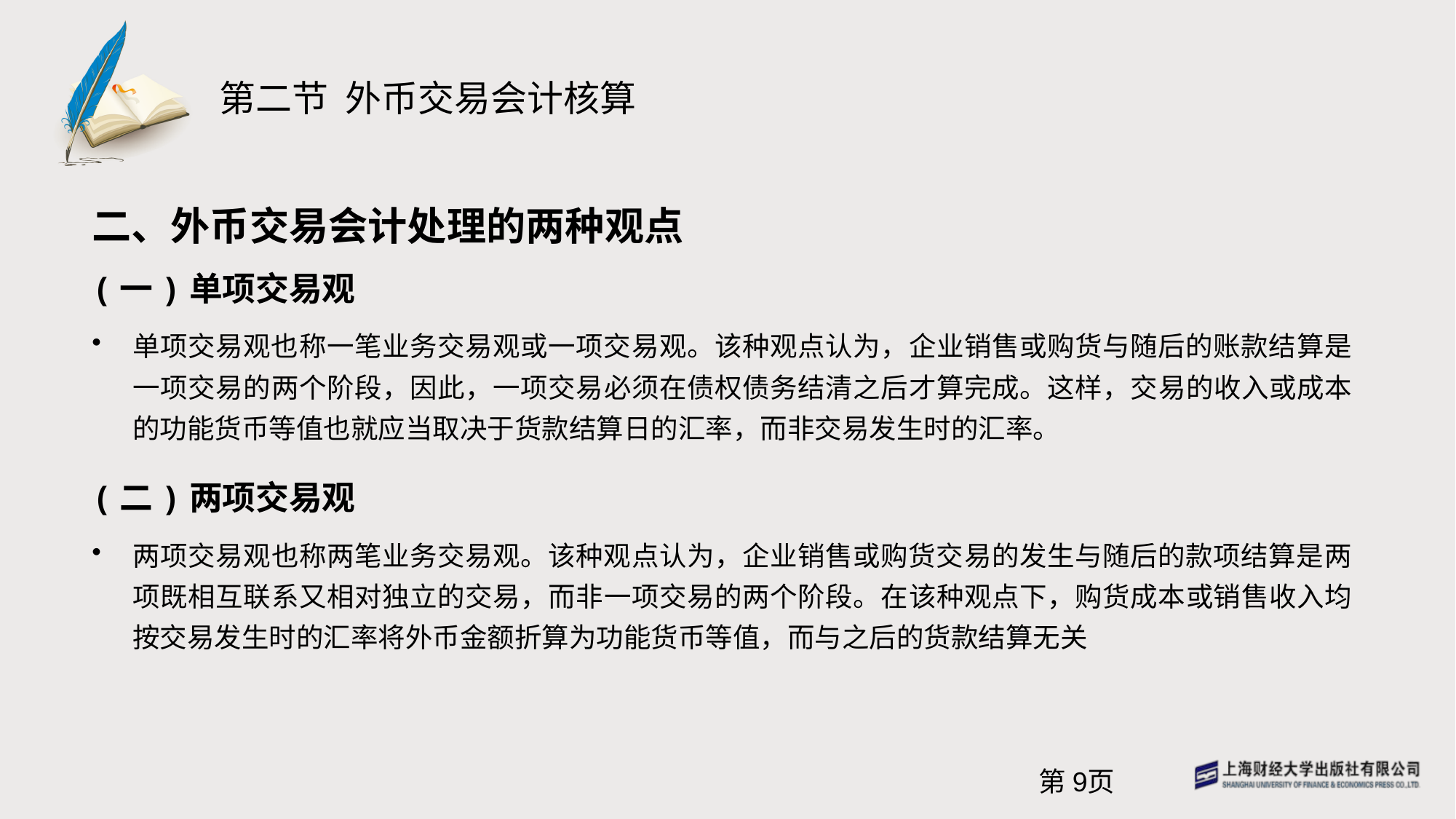

# 第二节  外币交易会计核算
二、外币交易会计处理的两种观点
(一)单项交易观
单项交易观也称一笔业务交易观或一项交易观。该种观点认为，企业销售或购货与随后的账款结算是一项交易的两个阶段，因此，一项交易必须在债权债务结清之后才算完成。这样，交易的收入或成本的功能货币等值也就应当取决于货款结算日的汇率，而非交易发生时的汇率。
(二)两项交易观
两项交易观也称两笔业务交易观。该种观点认为，企业销售或购货交易的发生与随后的款项结算是两项既相互联系又相对独立的交易，而非一项交易的两个阶段。在该种观点下，购货成本或销售收入均按交易发生时的汇率将外币金额折算为功能货币等值，而与之后的货款结算无关

9